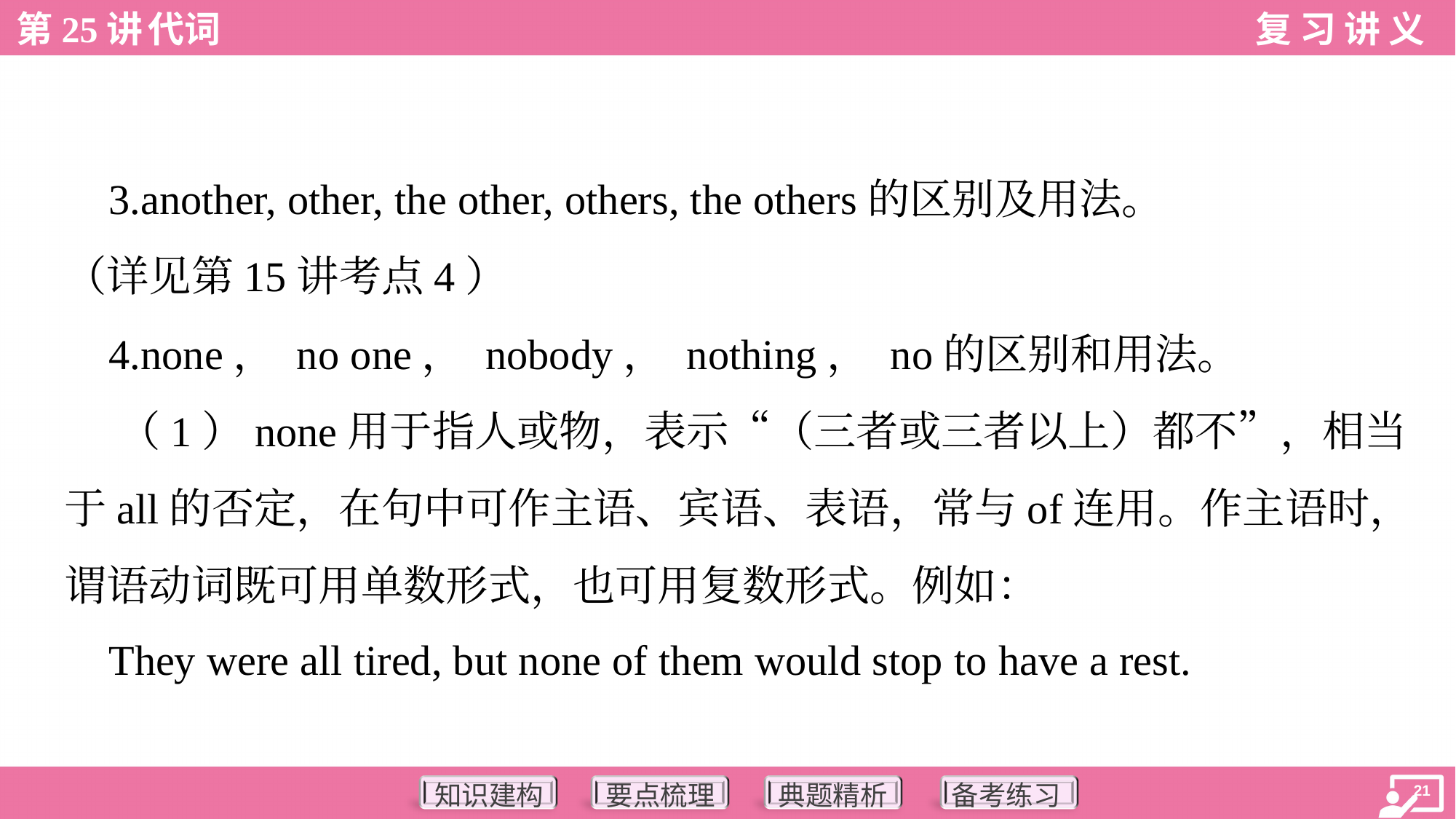

3.another, other, the other, others, the others的区别及用法。
（详见第15讲考点4）
    4.none， no one， nobody， nothing， no的区别和用法。
    （1）none用于指人或物，表示“（三者或三者以上）都不”，相当
于all的否定，在句中可作主语、宾语、表语，常与of连用。作主语时，
谓语动词既可用单数形式，也可用复数形式。例如：
    They were all tired, but none of them would stop to have a rest.